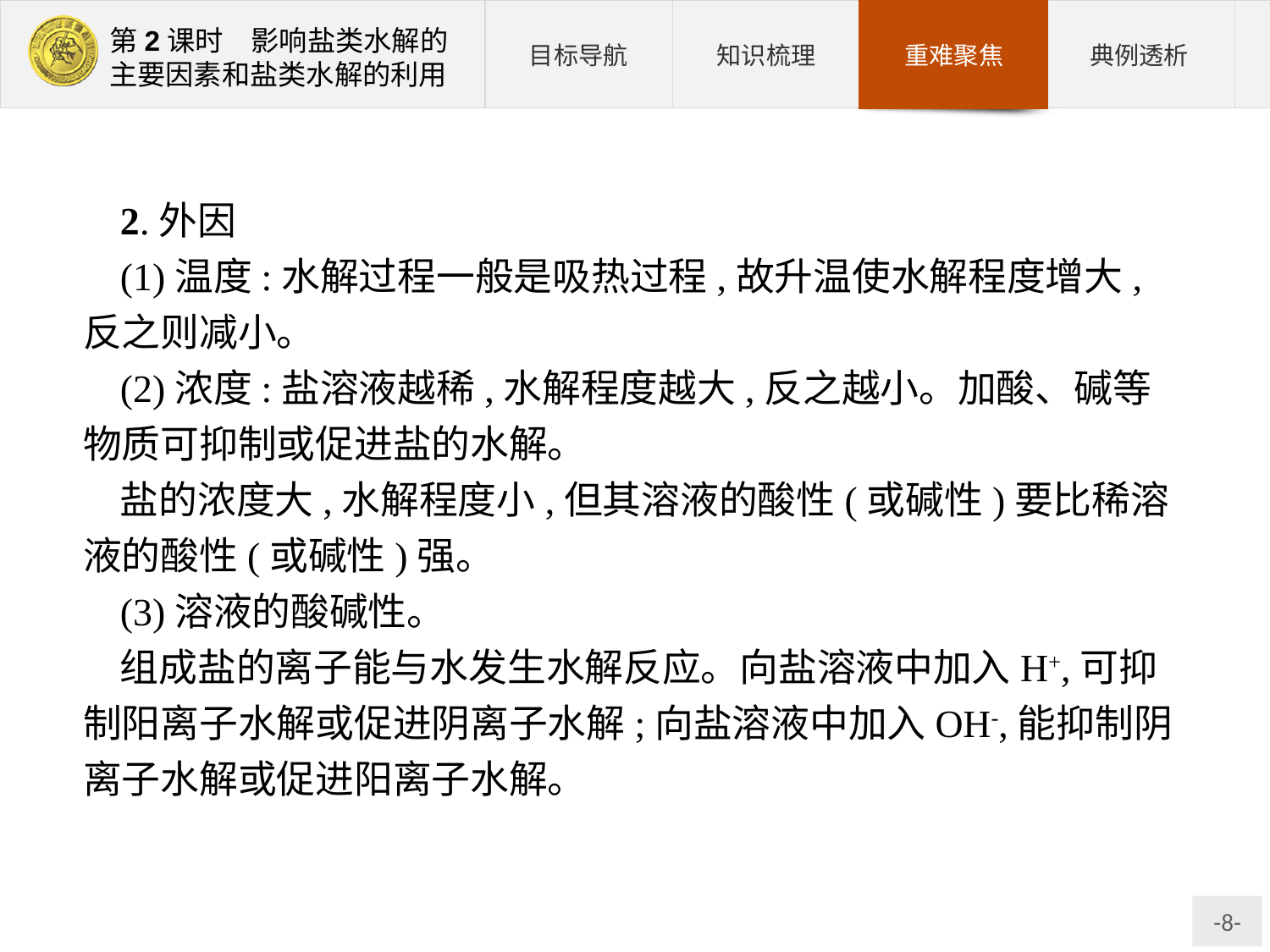

2.外因
(1)温度:水解过程一般是吸热过程,故升温使水解程度增大,反之则减小。
(2)浓度:盐溶液越稀,水解程度越大,反之越小。加酸、碱等物质可抑制或促进盐的水解。
盐的浓度大,水解程度小,但其溶液的酸性(或碱性)要比稀溶液的酸性(或碱性)强。
(3)溶液的酸碱性。
组成盐的离子能与水发生水解反应。向盐溶液中加入H+,可抑制阳离子水解或促进阴离子水解;向盐溶液中加入OH-,能抑制阴离子水解或促进阳离子水解。